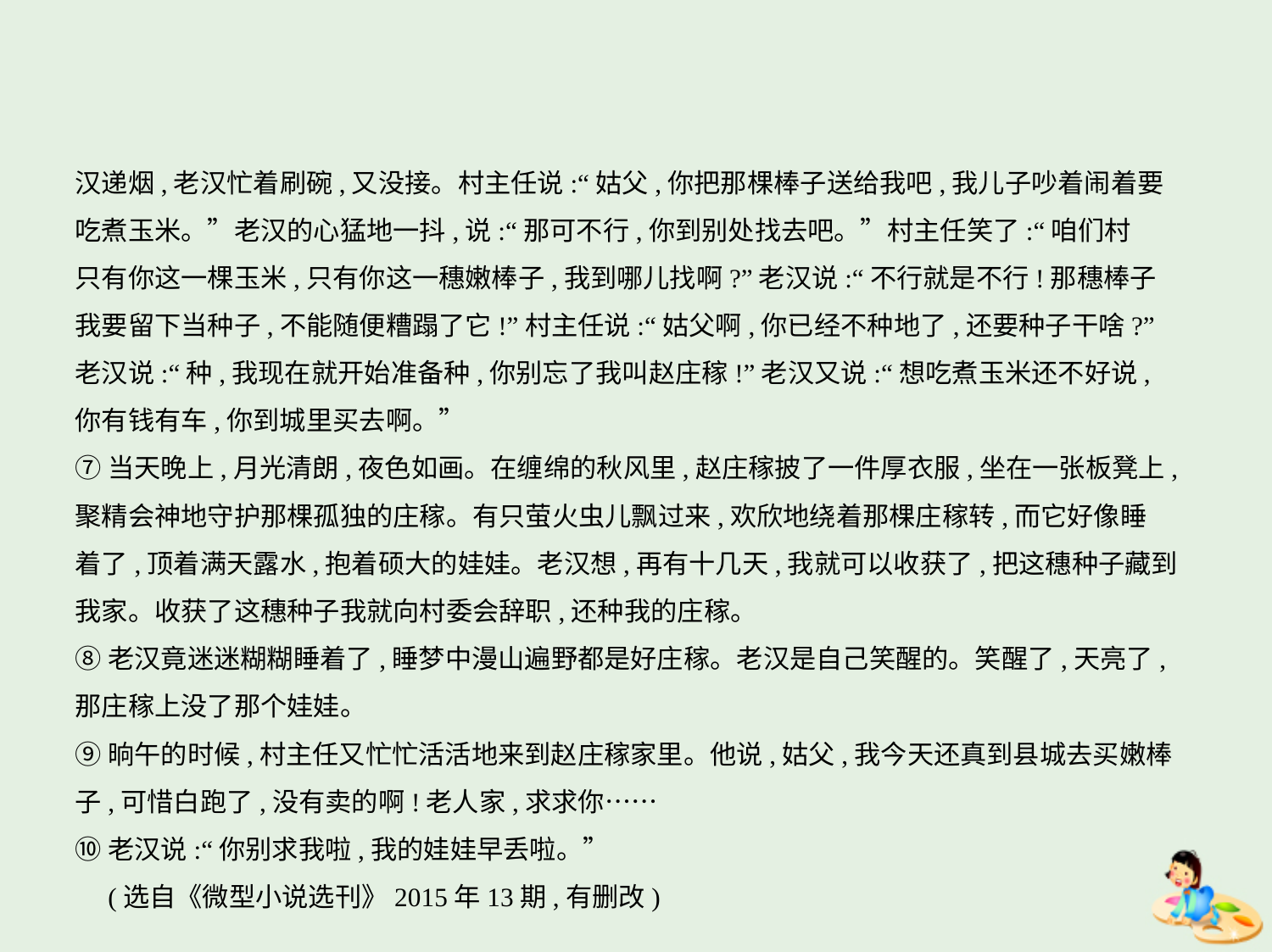

汉递烟,老汉忙着刷碗,又没接。村主任说:“姑父,你把那棵棒子送给我吧,我儿子吵着闹着要
吃煮玉米。”老汉的心猛地一抖,说:“那可不行,你到别处找去吧。”村主任笑了:“咱们村
只有你这一棵玉米,只有你这一穗嫩棒子,我到哪儿找啊?”老汉说:“不行就是不行!那穗棒子
我要留下当种子,不能随便糟蹋了它!”村主任说:“姑父啊,你已经不种地了,还要种子干啥?”
老汉说:“种,我现在就开始准备种,你别忘了我叫赵庄稼!”老汉又说:“想吃煮玉米还不好说,
你有钱有车,你到城里买去啊。”
⑦当天晚上,月光清朗,夜色如画。在缠绵的秋风里,赵庄稼披了一件厚衣服,坐在一张板凳上,
聚精会神地守护那棵孤独的庄稼。有只萤火虫儿飘过来,欢欣地绕着那棵庄稼转,而它好像睡
着了,顶着满天露水,抱着硕大的娃娃。老汉想,再有十几天,我就可以收获了,把这穗种子藏到
我家。收获了这穗种子我就向村委会辞职,还种我的庄稼。
⑧老汉竟迷迷糊糊睡着了,睡梦中漫山遍野都是好庄稼。老汉是自己笑醒的。笑醒了,天亮了,
那庄稼上没了那个娃娃。
⑨晌午的时候,村主任又忙忙活活地来到赵庄稼家里。他说,姑父,我今天还真到县城去买嫩棒
子,可惜白跑了,没有卖的啊!老人家,求求你……
⑩老汉说:“你别求我啦,我的娃娃早丢啦。”
　(选自《微型小说选刊》2015年13期,有删改)